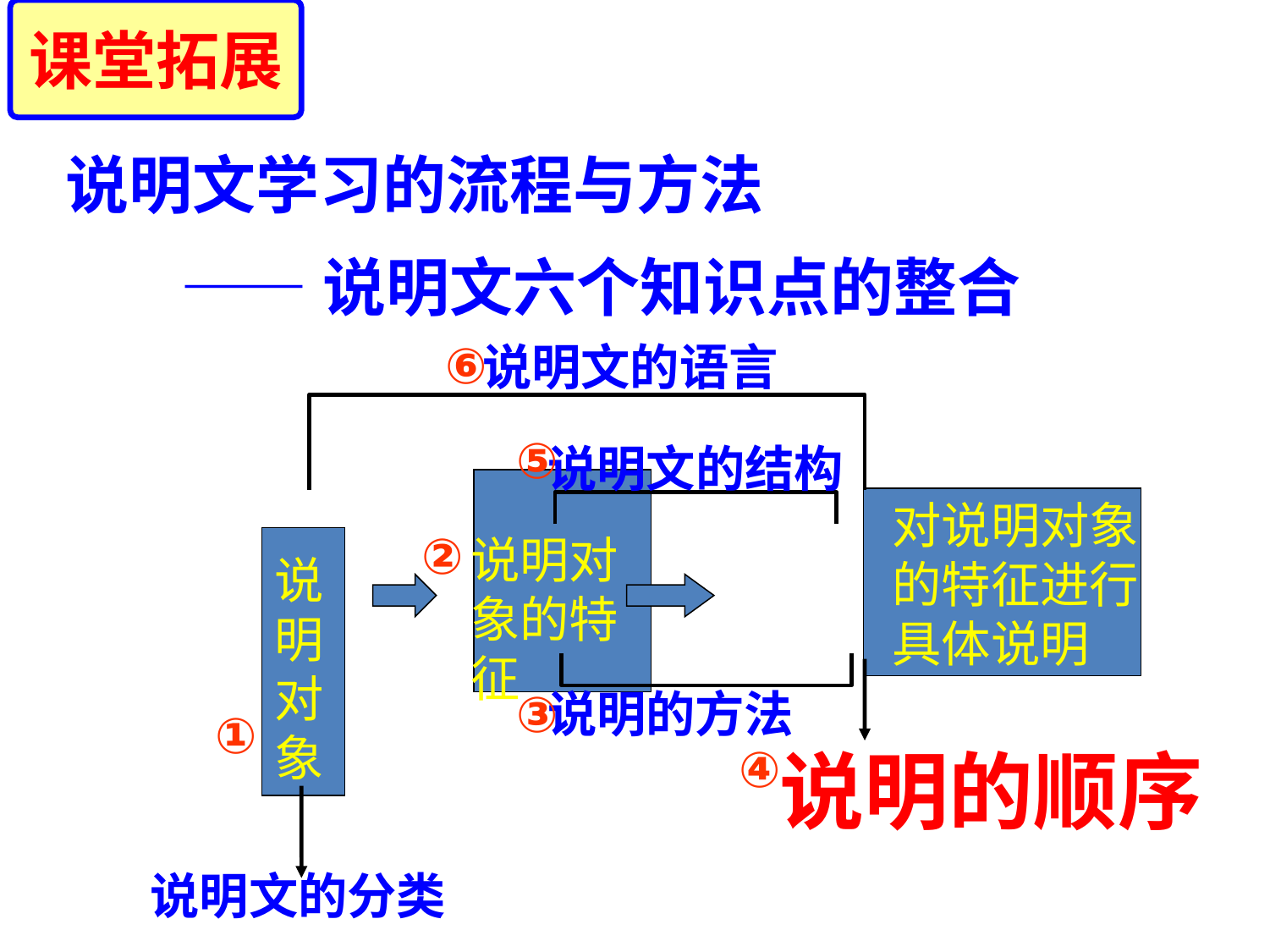

课堂拓展
说明文学习的流程与方法
        ——说明文六个知识点的整合

⑥
说明文的语言

⑤
说明文的结构

说明对象的特征

对说明对象的特征进行具体说明
②

说明对象

③
说明的方法
①
说明的顺序
④

说明文的分类